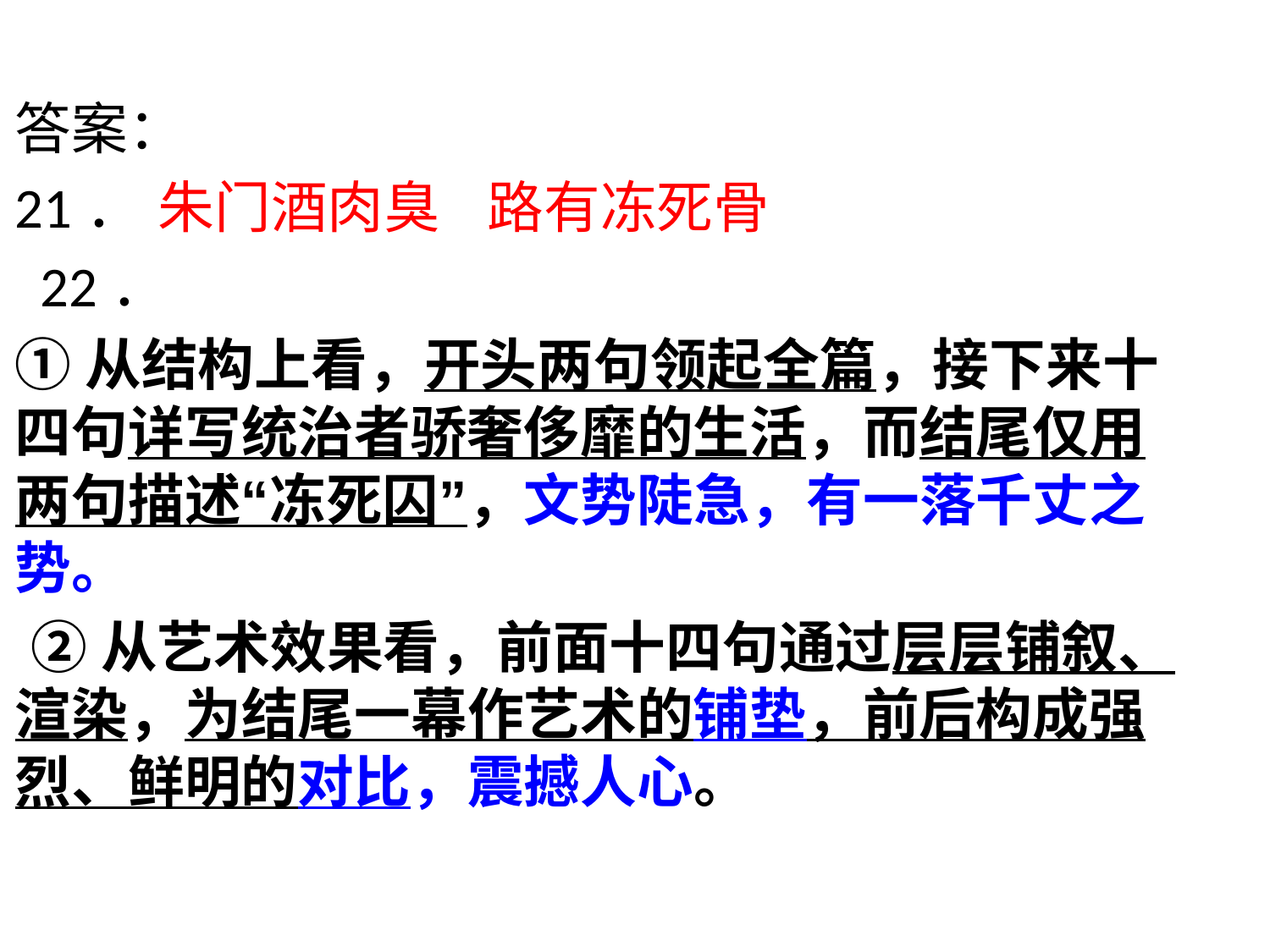

答案：
21． 朱门酒肉臭   路有冻死骨
  22．
①从结构上看，开头两句领起全篇，接下来十四句详写统治者骄奢侈靡的生活，而结尾仅用两句描述“冻死囚”，文势陡急，有一落千丈之势。
 ②从艺术效果看，前面十四句通过层层铺叙、渲染，为结尾一幕作艺术的铺垫，前后构成强烈、鲜明的对比，震撼人心。